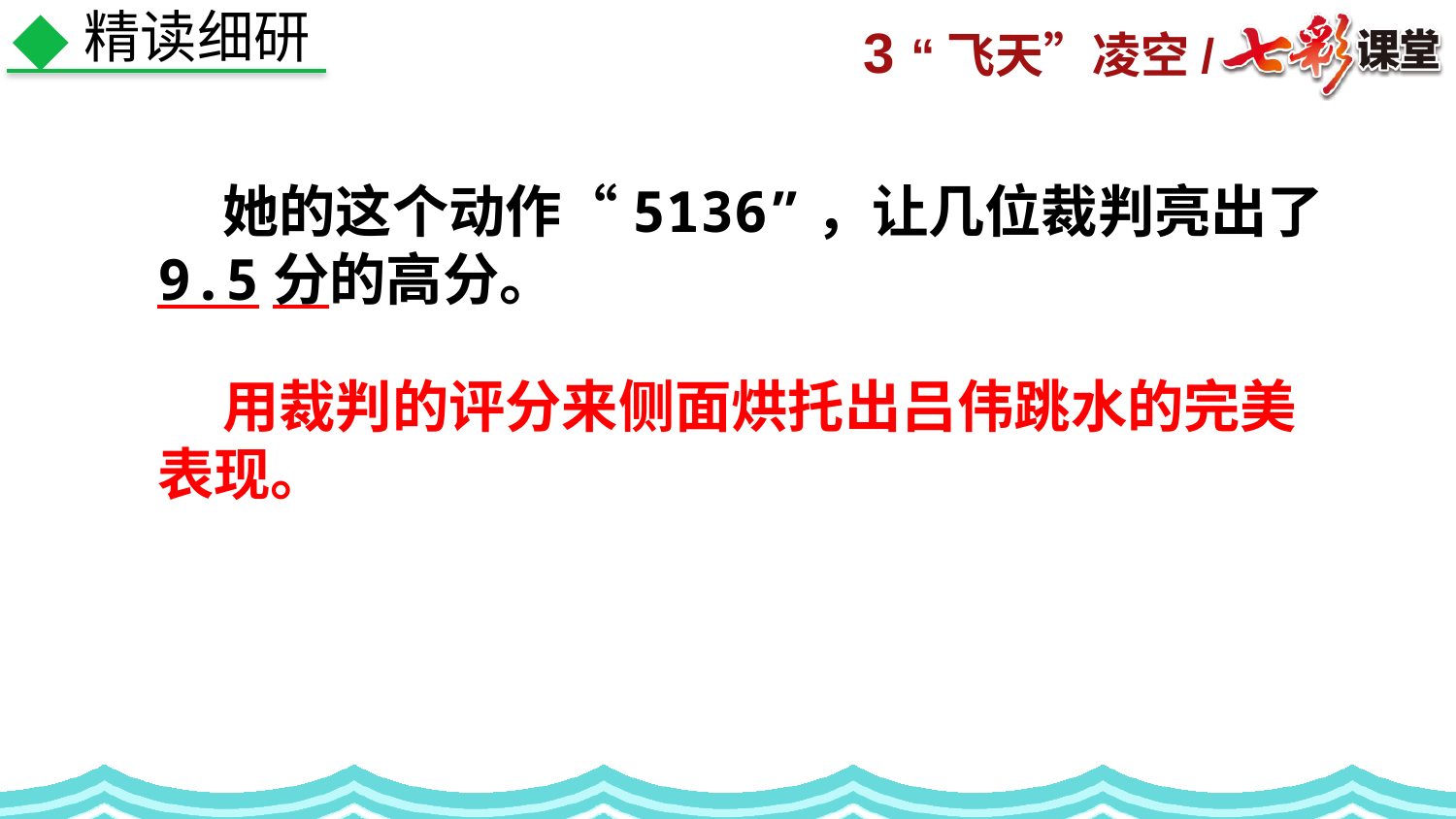

精读细研

    她的这个动作“5136”，让几位裁判亮出了9.5分的高分。
    用裁判的评分来侧面烘托出吕伟跳水的完美表现。